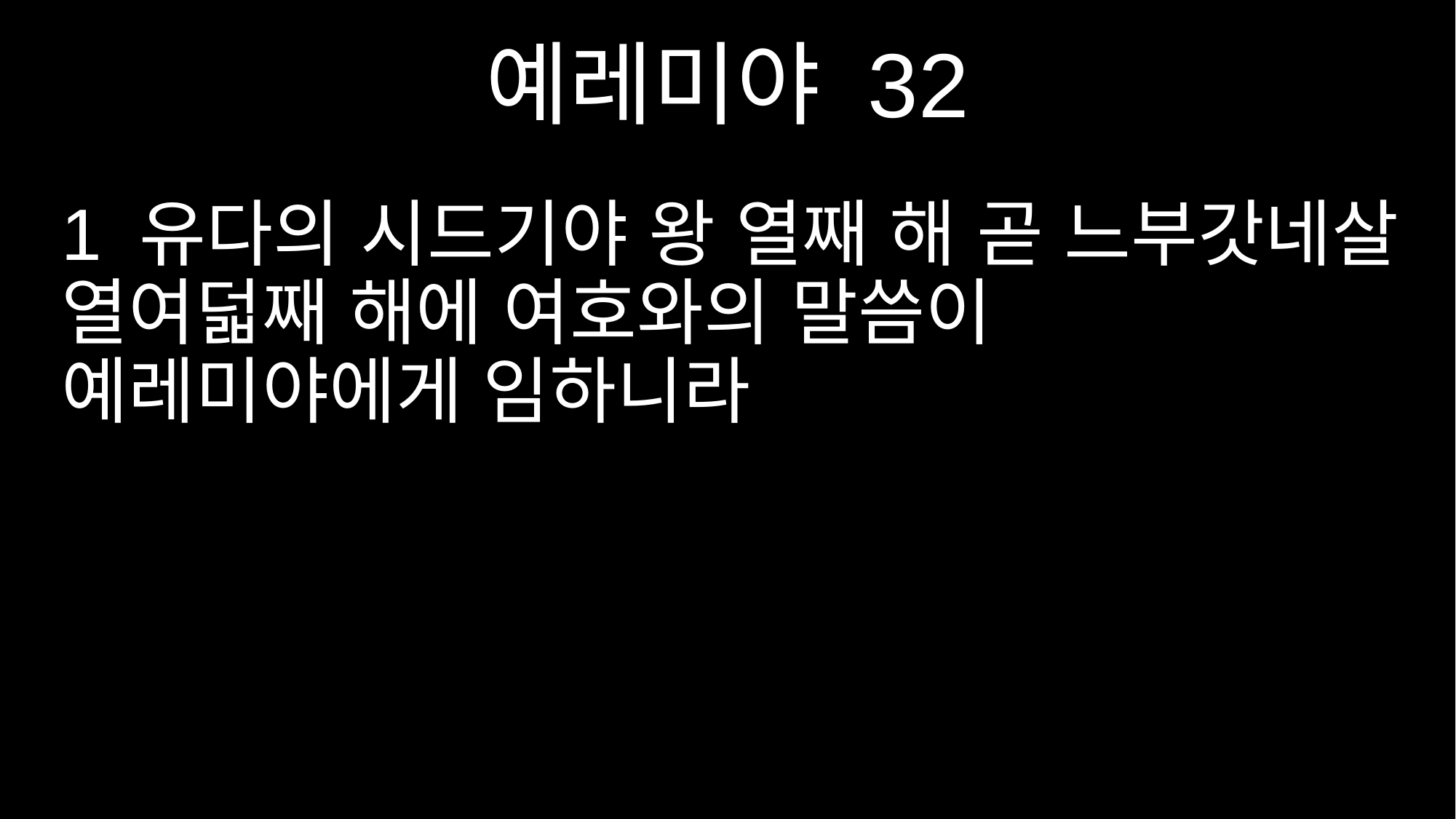

예레미야 32
1 유다의 시드기야 왕 열째 해 곧 느부갓네살 열여덟째 해에 여호와의 말씀이 예레미야에게 임하니라